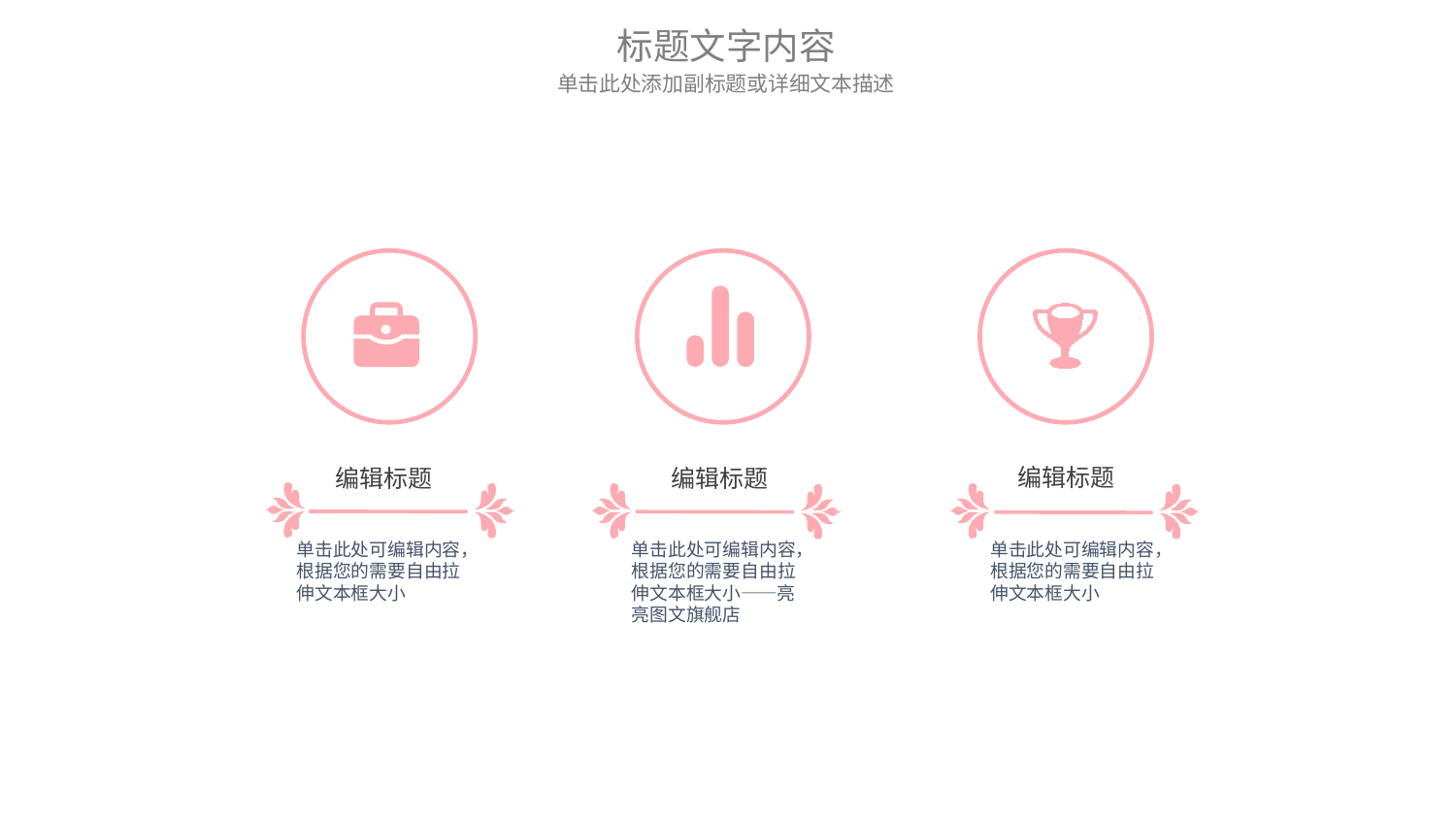

标题文字内容
单击此处添加副标题或详细文本描述

编辑标题
编辑标题
编辑标题

单击此处可编辑内容，根据您的需要自由拉伸文本框大小——亮亮图文旗舰店
单击此处可编辑内容，根据您的需要自由拉伸文本框大小
单击此处可编辑内容，根据您的需要自由拉伸文本框大小